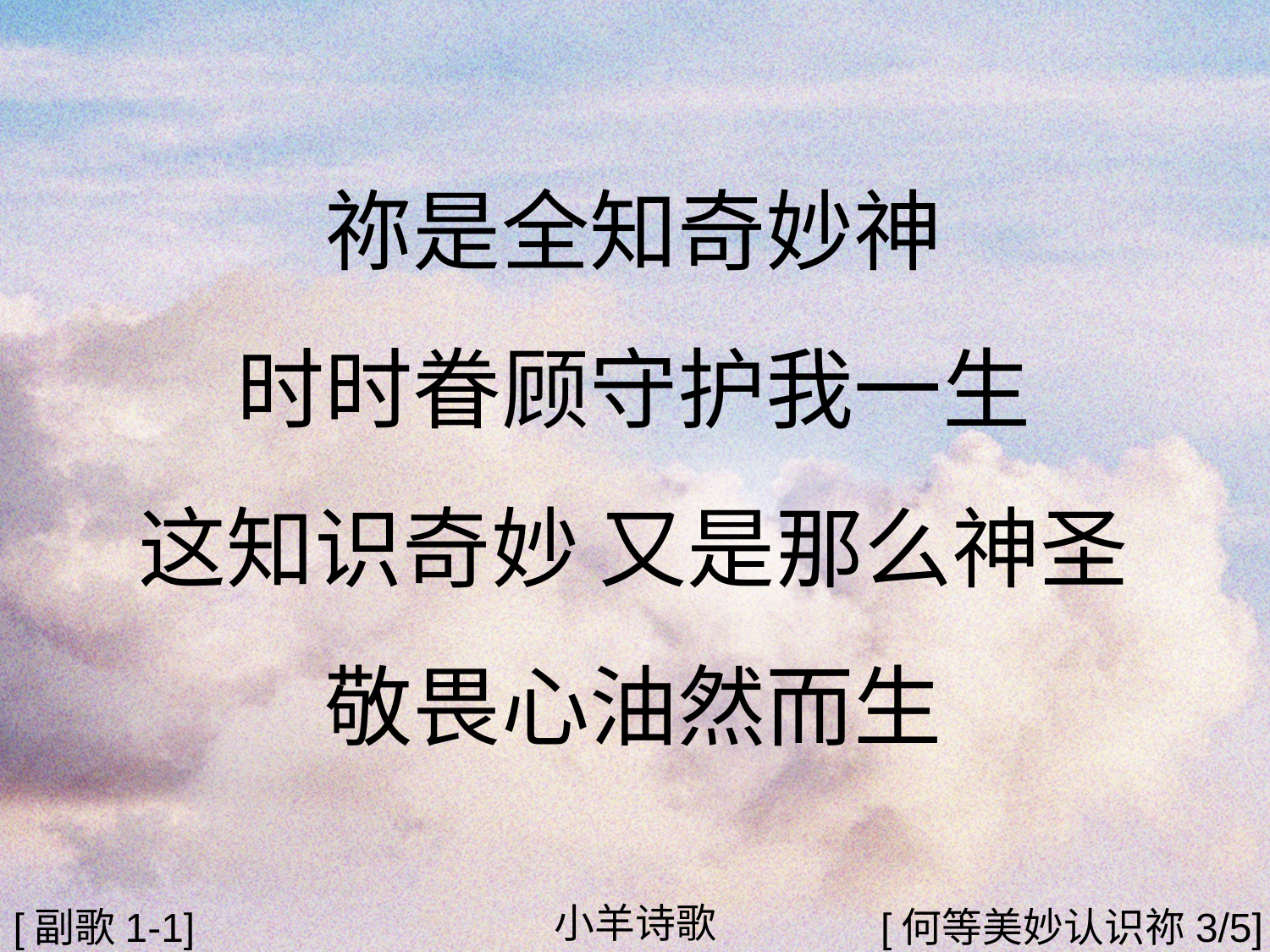

祢是全知奇妙神
时时眷顾守护我一生
这知识奇妙 又是那么神圣
敬畏心油然而生
#

小羊诗歌
[副歌1-1]
[何等美妙认识祢3/5]